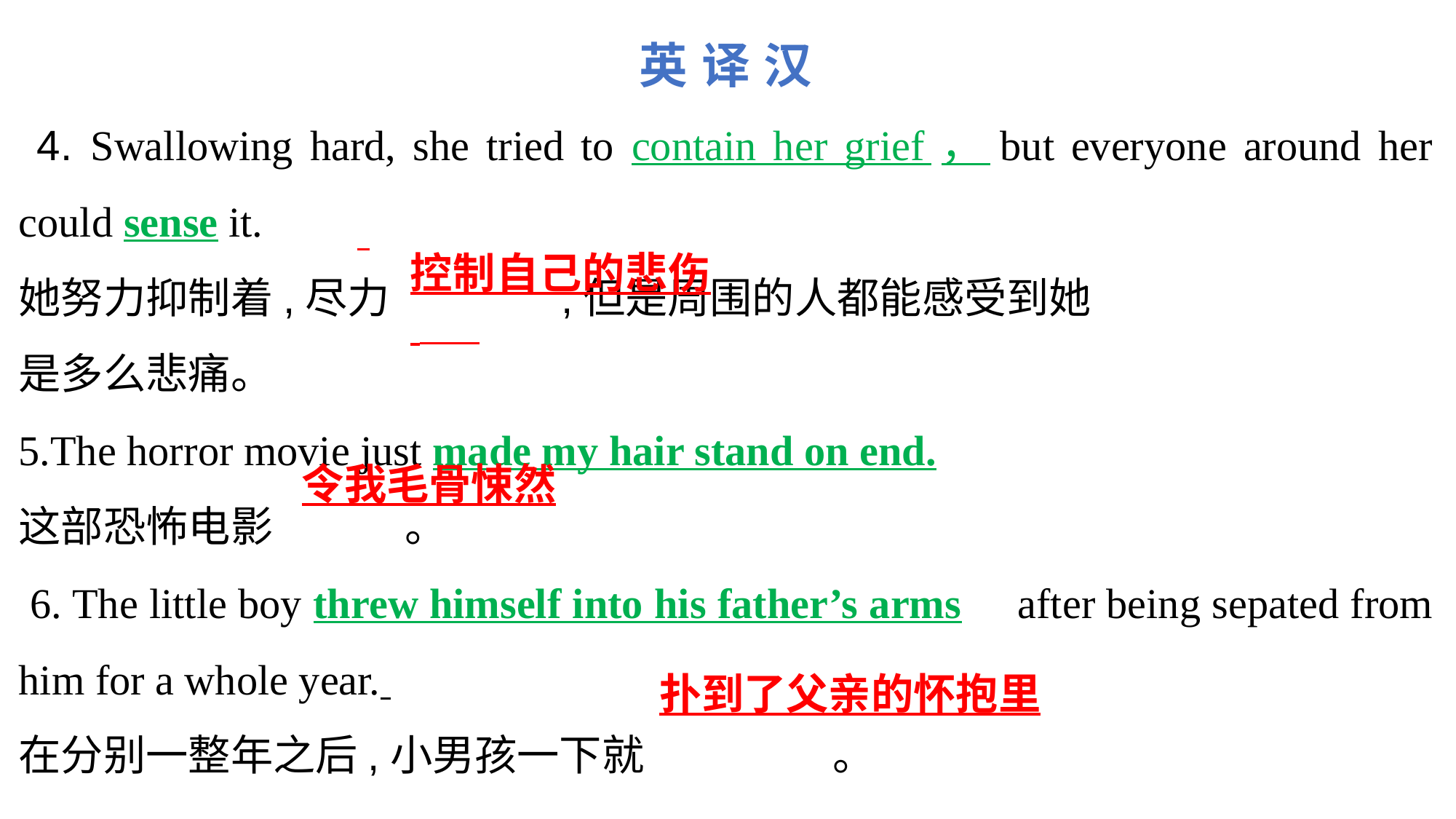

英 译 汉
 4. Swallowing hard, she tried to contain her grief，but everyone around her could sense it.
她努力抑制着,尽力                 ,但是周围的人都能感受到她
是多么悲痛。
5.The horror movie just made my hair stand on end.
这部恐怖电影              。
 6. The little boy threw himself into his father’s arms     after being sepated from him for a whole year.
在分别一整年之后,小男孩一下就                    。

控制自己的悲伤
令我毛骨悚然
扑到了父亲的怀抱里